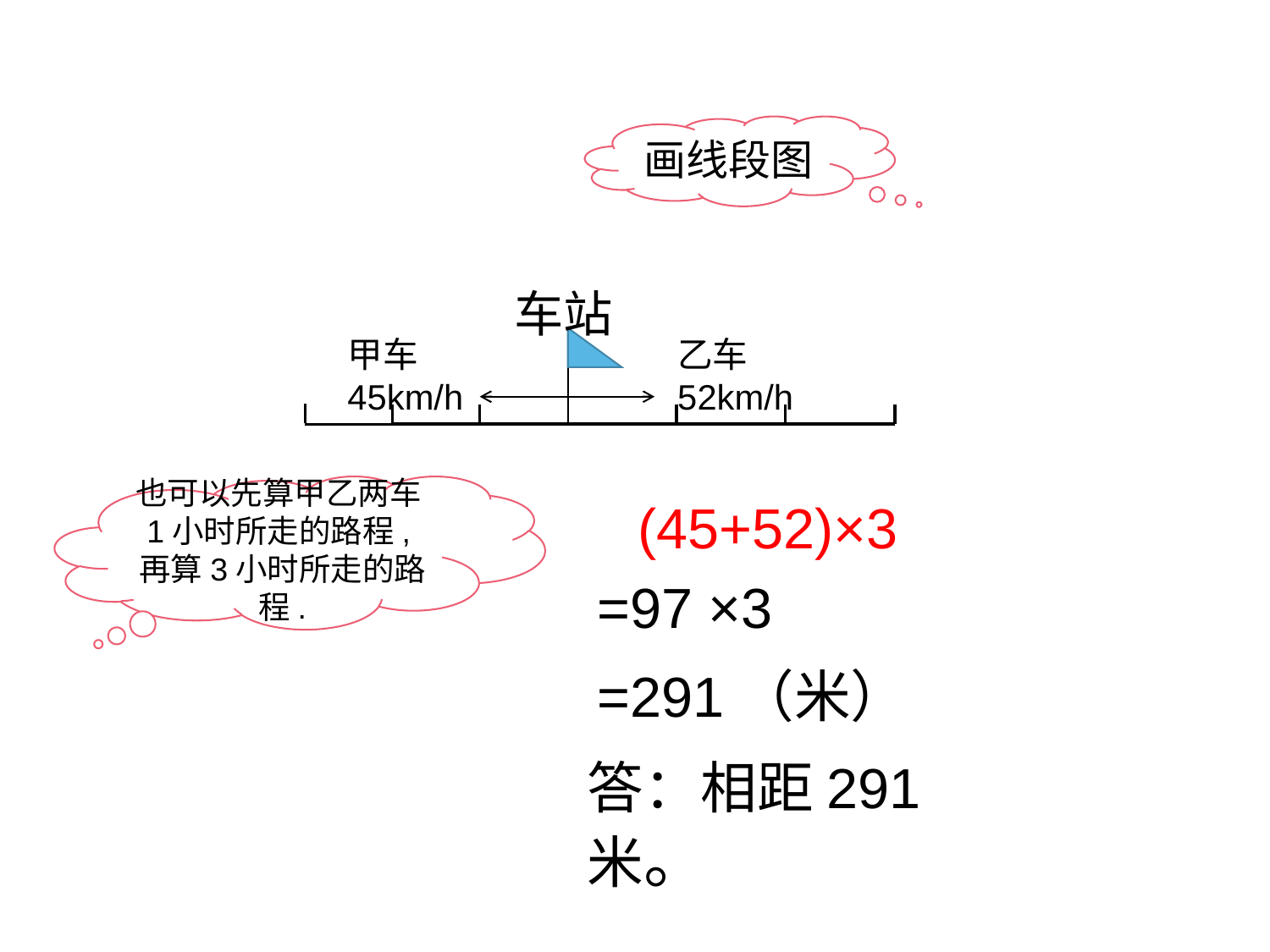

画线段图
车站
甲车  45km/h
乙车  52km/h

也可以先算甲乙两车1小时所走的路程,再算3小时所走的路程.
(45+52)×3
=97 ×3
=291（米）
答：相距291米。